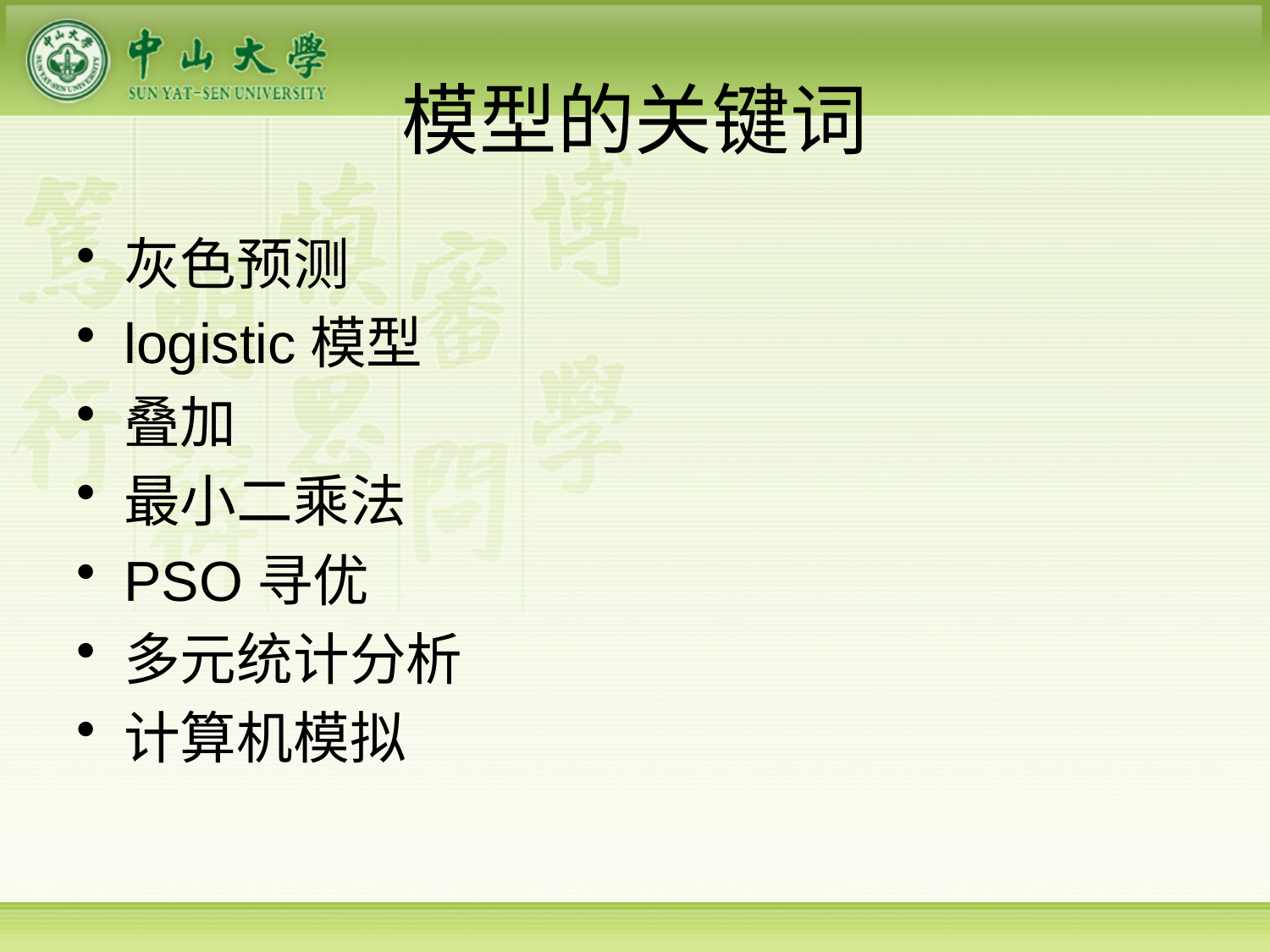

# 模型的关键词
灰色预测
logistic模型
叠加
最小二乘法
PSO寻优
多元统计分析
计算机模拟